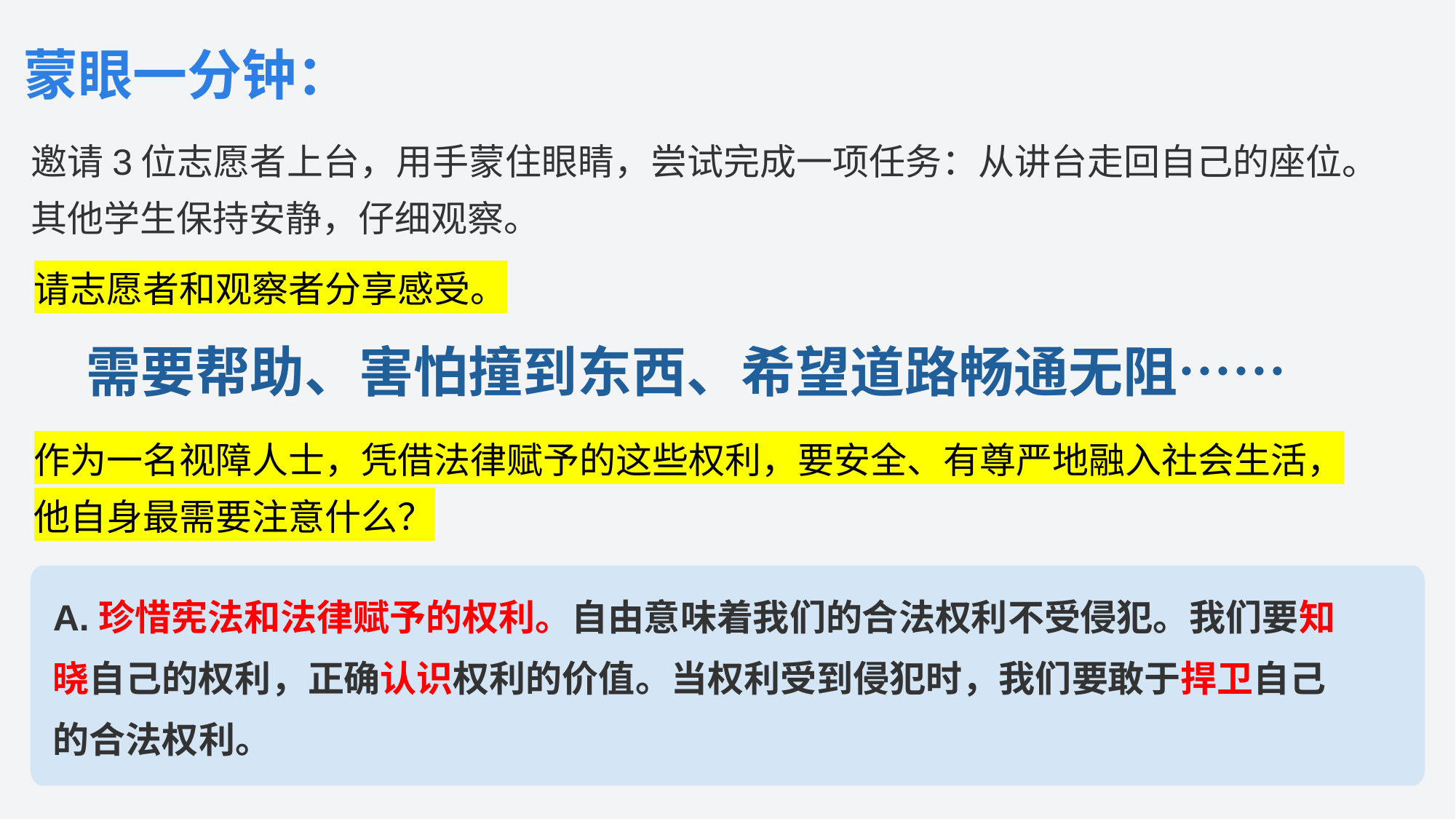

蒙眼一分钟：
邀请3位志愿者上台，用手蒙住眼睛，尝试完成一项任务：从讲台走回自己的座位。
其他学生保持安静，仔细观察。
请志愿者和观察者分享感受。
需要帮助、害怕撞到东西、希望道路畅通无阻……
作为一名视障人士，凭借法律赋予的这些权利，要安全、有尊严地融入社会生活，他自身最需要注意什么？
A.珍惜宪法和法律赋予的权利。自由意味着我们的合法权利不受侵犯。我们要知晓自己的权利，正确认识权利的价值。当权利受到侵犯时，我们要敢于捍卫自己的合法权利。